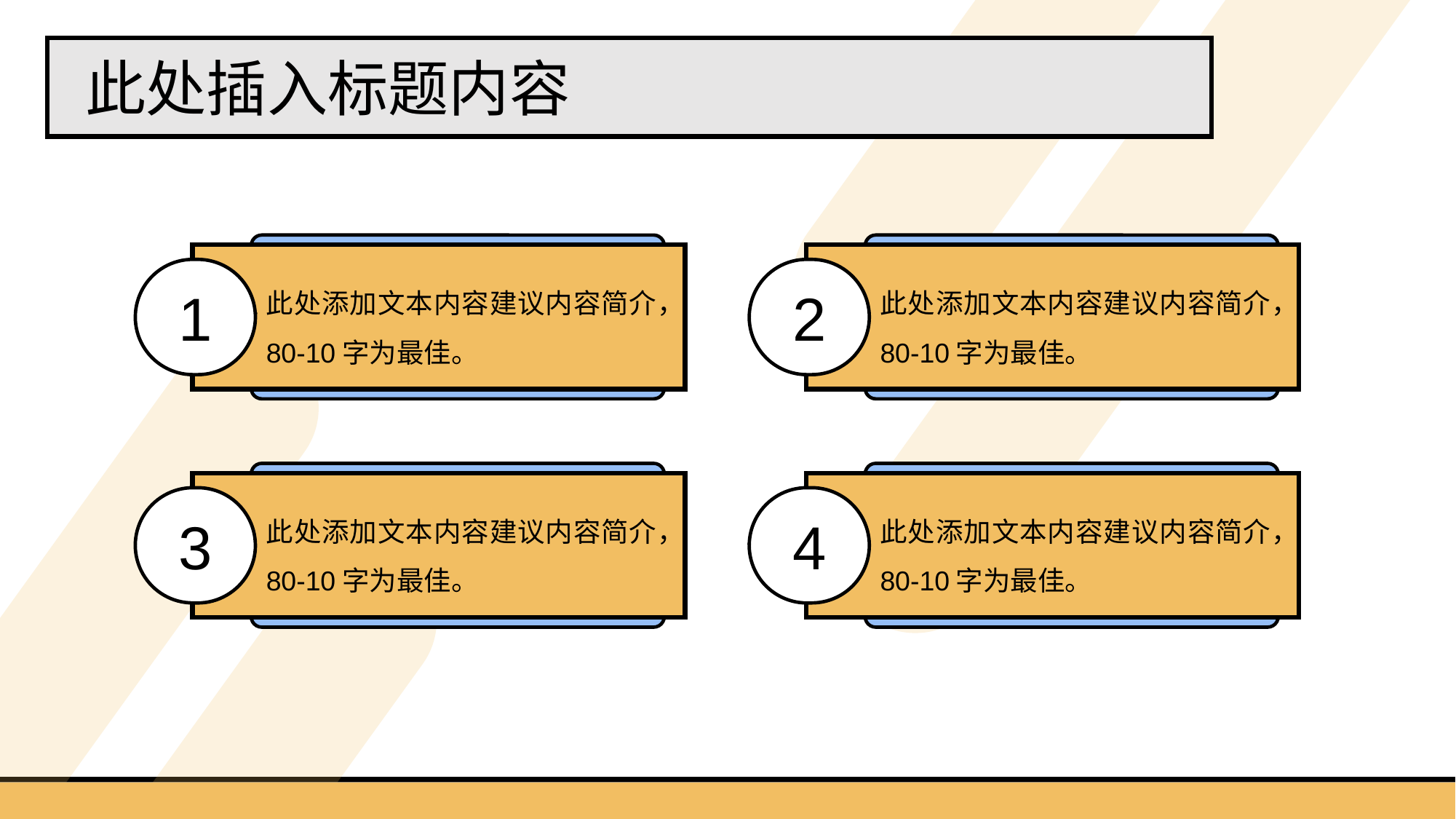

此处插入标题内容

1
此处添加文本内容建议内容简介，80-10字为最佳。

2
此处添加文本内容建议内容简介，80-10字为最佳。

3
此处添加文本内容建议内容简介，80-10字为最佳。

4
此处添加文本内容建议内容简介，80-10字为最佳。